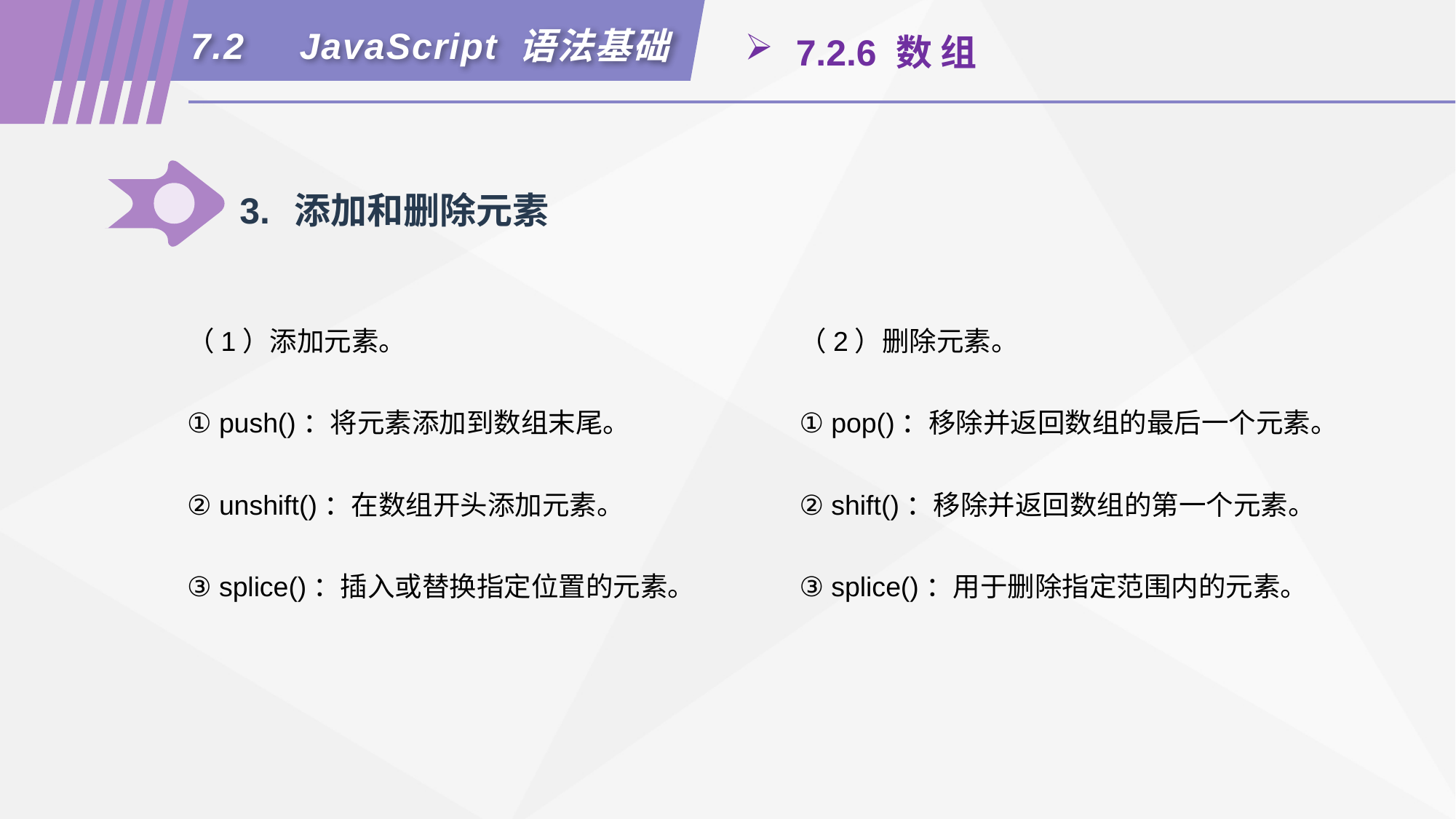

7.2	JavaScript 语法基础
 7.2.6 数 组

3.	添加和删除元素
（1）添加元素。
① push()：将元素添加到数组末尾。
② unshift()：在数组开头添加元素。
③ splice()：插入或替换指定位置的元素。
（2）删除元素。
① pop()：移除并返回数组的最后一个元素。
② shift()：移除并返回数组的第一个元素。
③ splice()：用于删除指定范围内的元素。